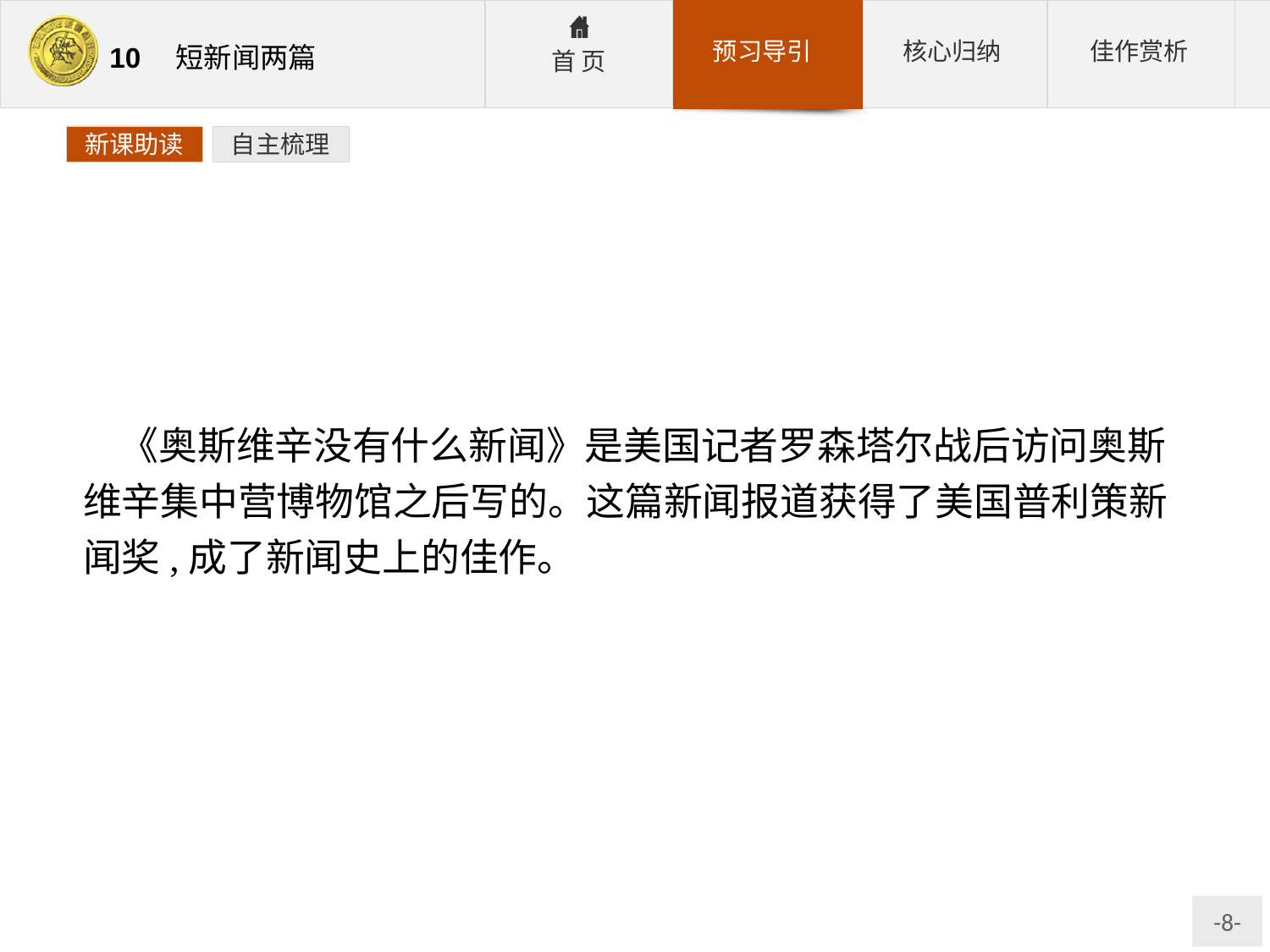

新课助读
自主梳理
《奥斯维辛没有什么新闻》是美国记者罗森塔尔战后访问奥斯维辛集中营博物馆之后写的。这篇新闻报道获得了美国普利策新闻奖,成了新闻史上的佳作。